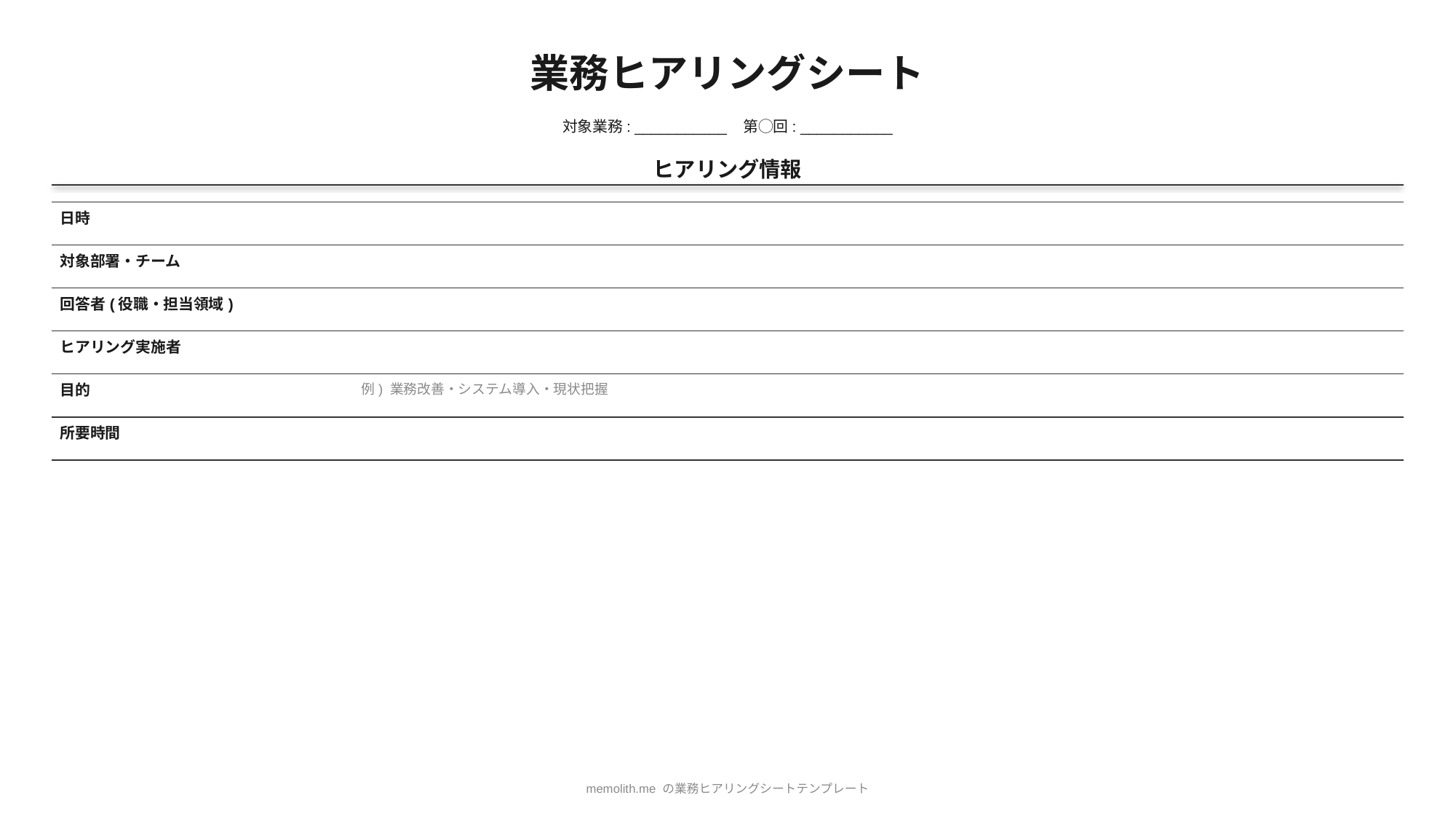

業務ヒアリングシート
対象業務: ___________   第◯回: ___________
ヒアリング情報
| 日時 |  |
| --- | --- |
| 対象部署・チーム |  |
| 回答者(役職・担当領域) |  |
| ヒアリング実施者 |  |
| 目的 | 例) 業務改善・システム導入・現状把握 |
| 所要時間 |  |
memolith.me の業務ヒアリングシートテンプレート